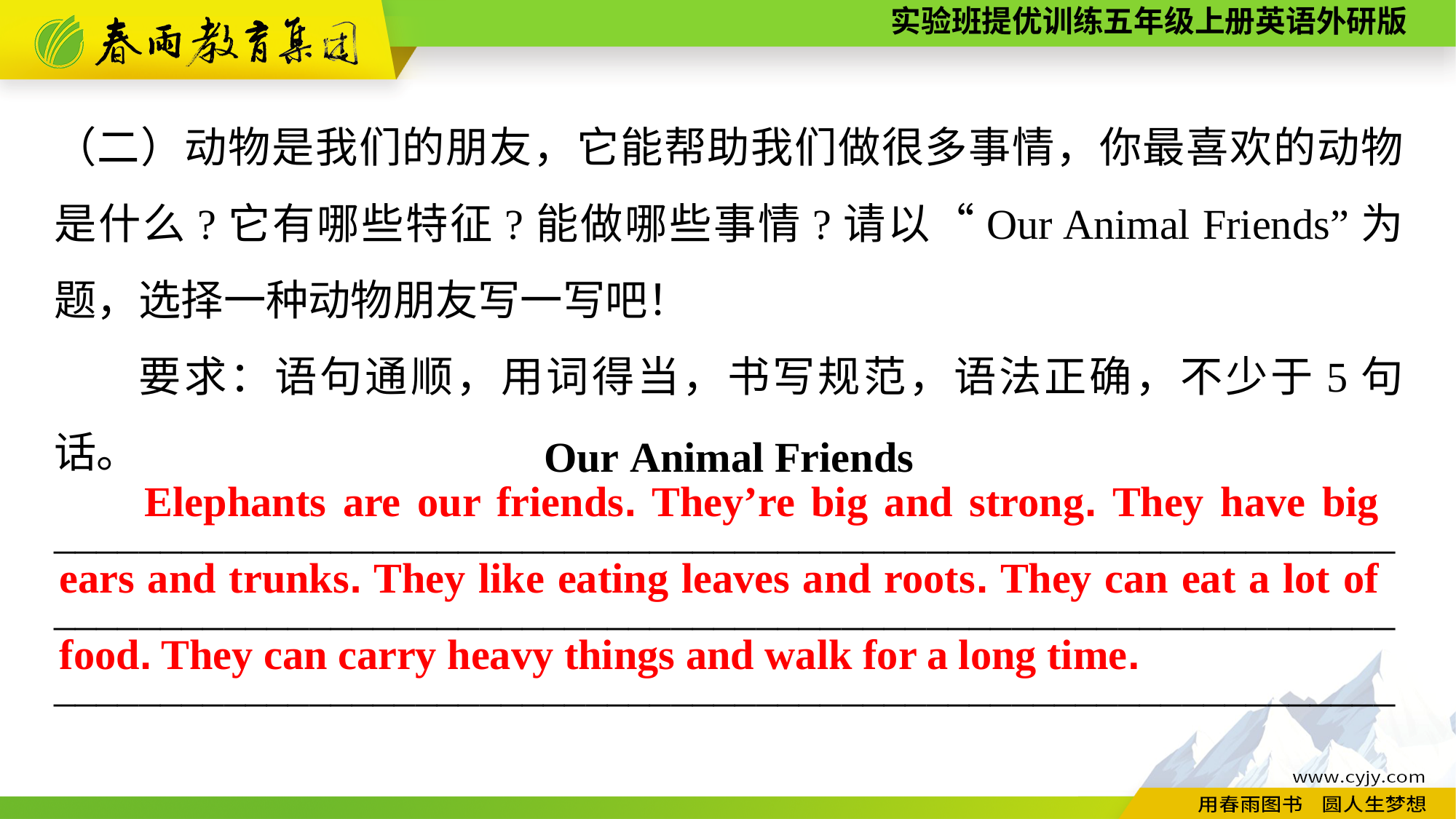

（二）动物是我们的朋友，它能帮助我们做很多事情，你最喜欢的动物是什么?它有哪些特征?能做哪些事情?请以“Our Animal Friends”为题，选择一种动物朋友写一写吧！
要求：语句通顺，用词得当，书写规范，语法正确，不少于5句话。

Elephants are our friends. They’re big and strong. They have big ears and trunks. They like eating leaves and roots. They can eat a lot of food. They can carry heavy things and walk for a long time.
Our Animal Friends
_______________________________________________________________
_______________________________________________________________
_______________________________________________________________